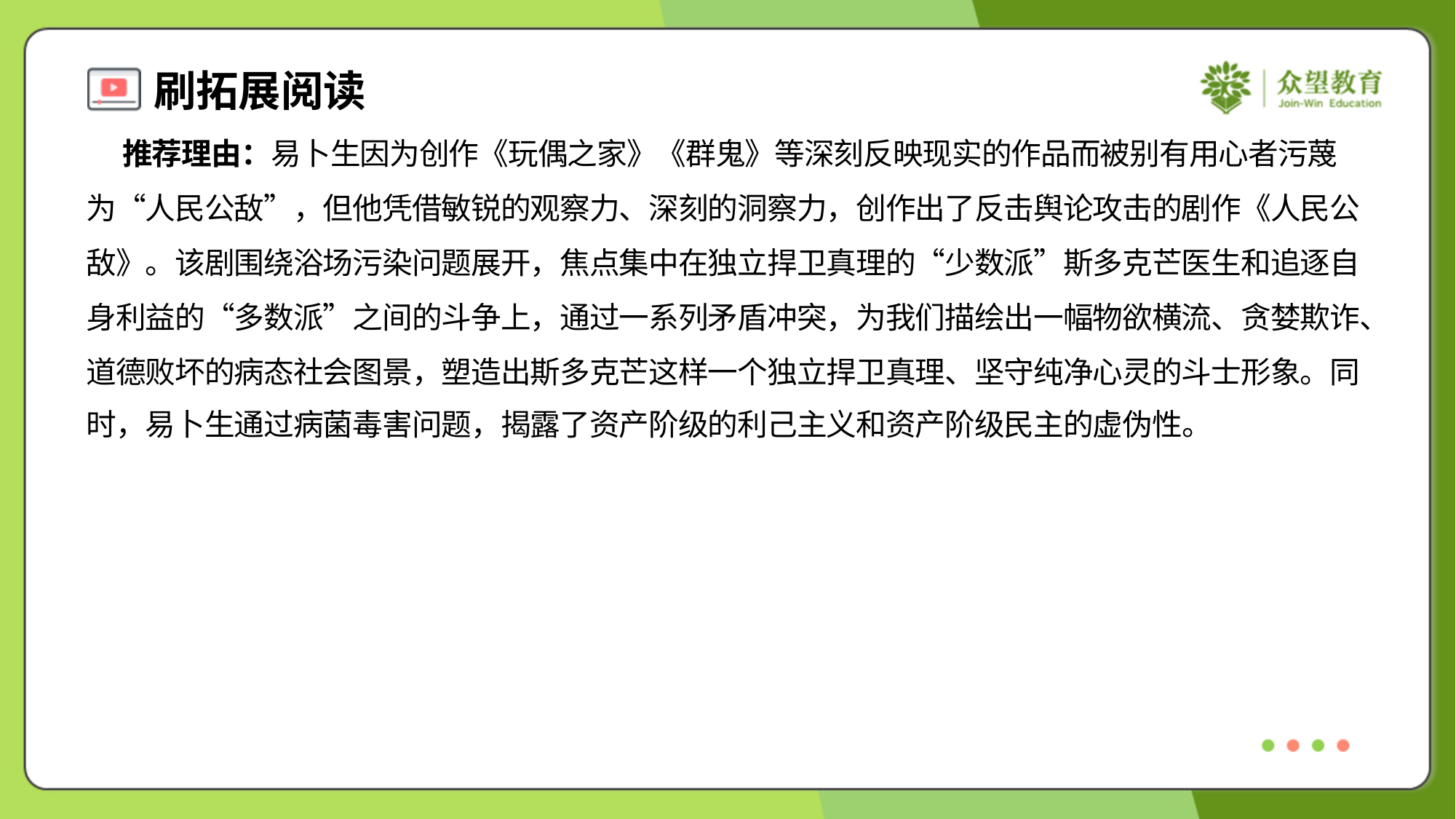

推荐理由：易卜生因为创作《玩偶之家》《群鬼》等深刻反映现实的作品而被别有用心者污蔑
为“人民公敌”，但他凭借敏锐的观察力、深刻的洞察力，创作出了反击舆论攻击的剧作《人民公
敌》。该剧围绕浴场污染问题展开，焦点集中在独立捍卫真理的“少数派”斯多克芒医生和追逐自
身利益的“多数派”之间的斗争上，通过一系列矛盾冲突，为我们描绘出一幅物欲横流、贪婪欺诈、
道德败坏的病态社会图景，塑造出斯多克芒这样一个独立捍卫真理、坚守纯净心灵的斗士形象。同
时，易卜生通过病菌毒害问题，揭露了资产阶级的利己主义和资产阶级民主的虚伪性。